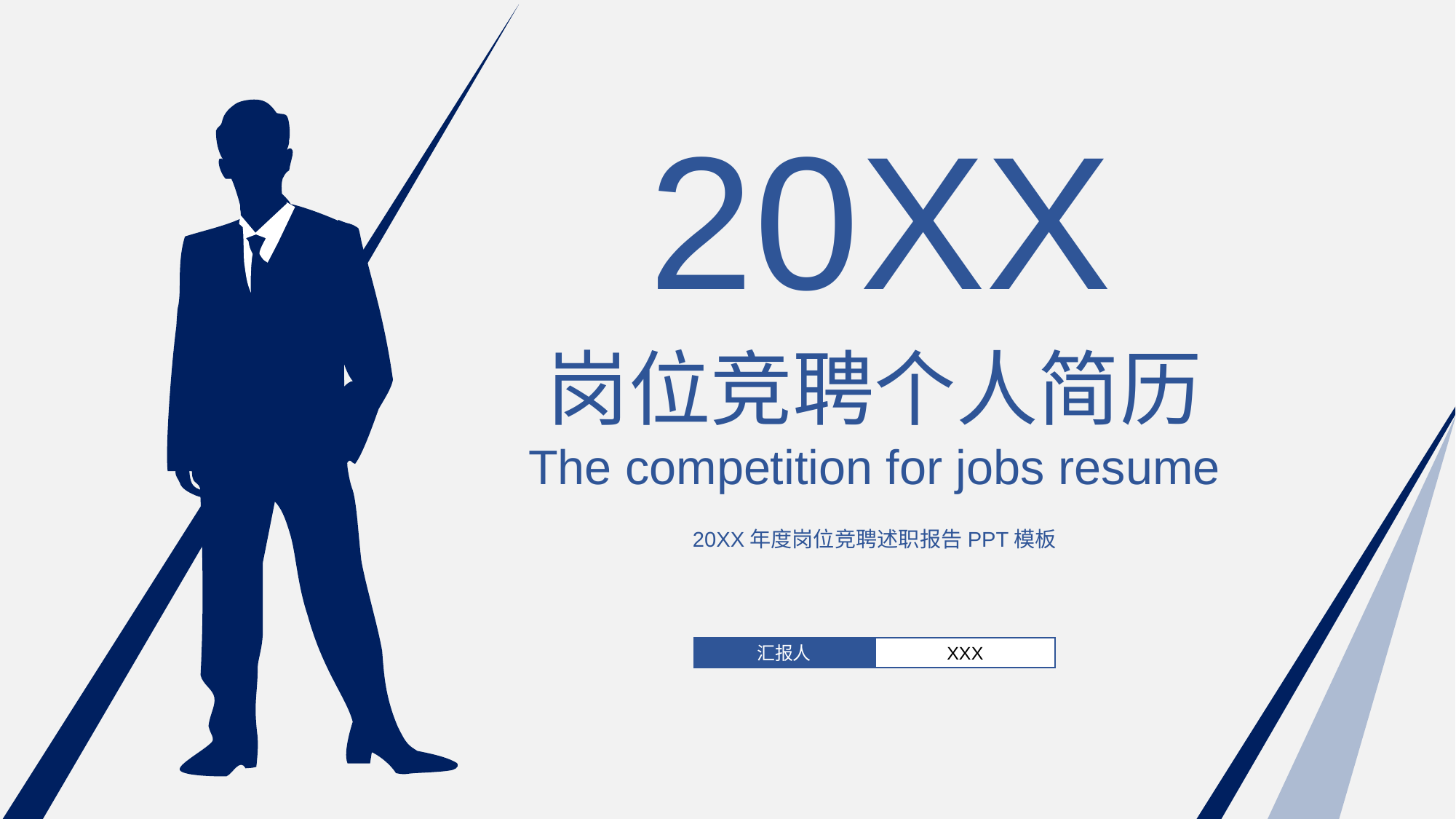

20XX

岗位竞聘个人简历

The competition for jobs resume
20XX年度岗位竞聘述职报告PPT模板
汇报人
XXX
.